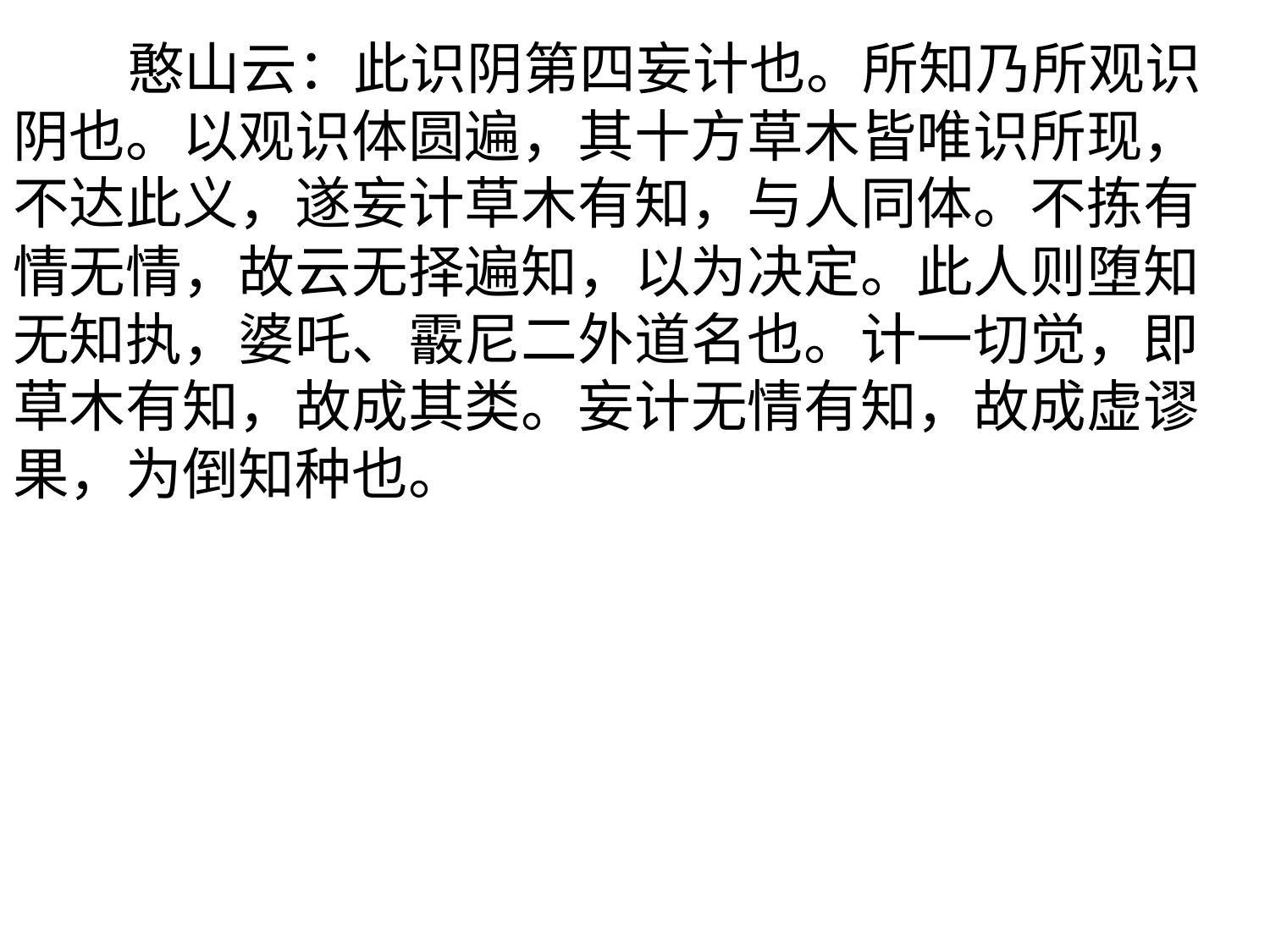

憨山云：此识阴第四妄计也。所知乃所观识阴也。以观识体圆遍，其十方草木皆唯识所现，不达此义，遂妄计草木有知，与人同体。不拣有情无情，故云无择遍知，以为决定。此人则堕知无知执，婆吒、霰尼二外道名也。计一切觉，即草木有知，故成其类。妄计无情有知，故成虚谬果，为倒知种也。